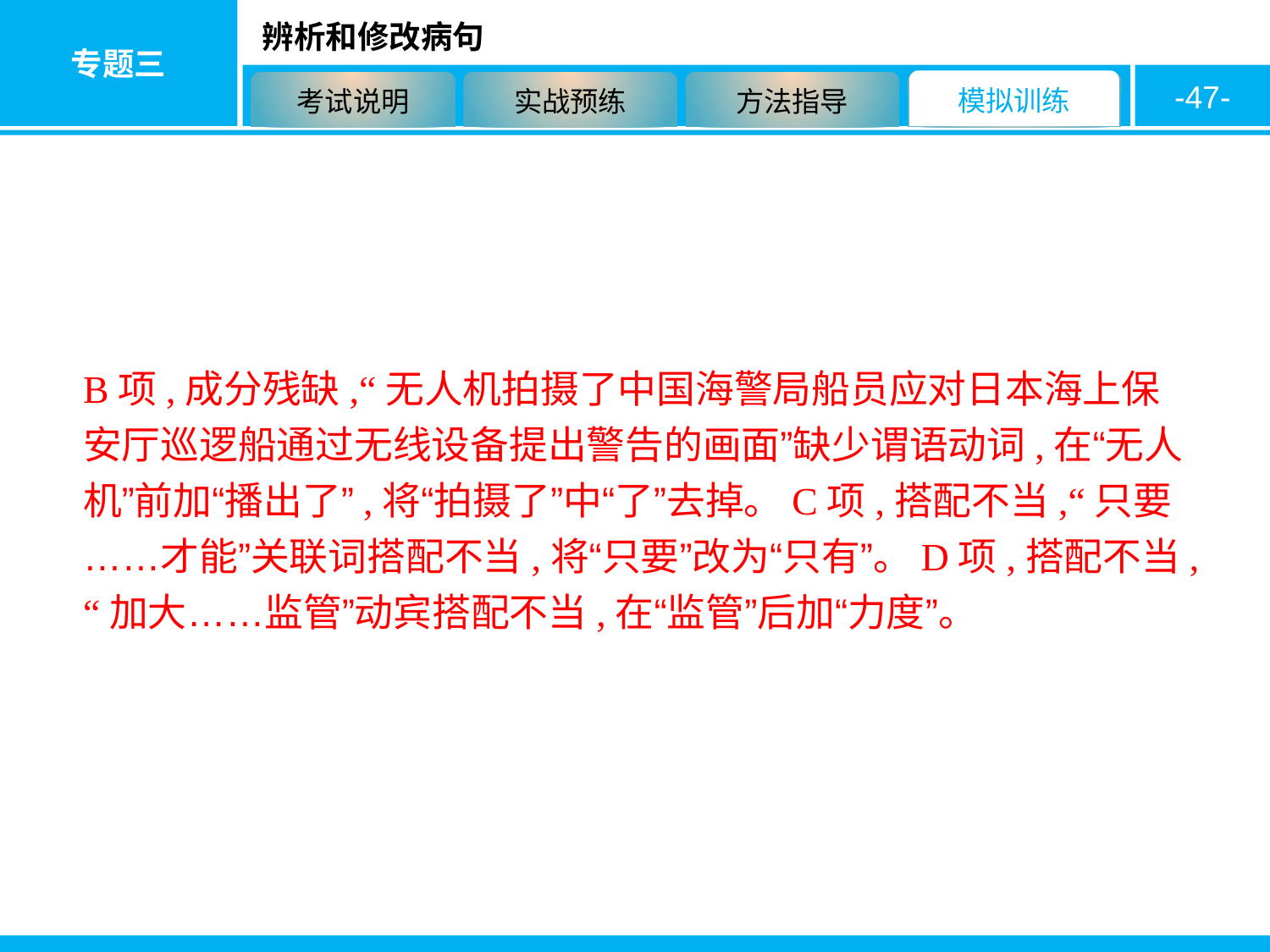

-47-
B项,成分残缺,“无人机拍摄了中国海警局船员应对日本海上保安厅巡逻船通过无线设备提出警告的画面”缺少谓语动词,在“无人机”前加“播出了”,将“拍摄了”中“了”去掉。C项,搭配不当,“只要……才能”关联词搭配不当,将“只要”改为“只有”。D项,搭配不当,“加大……监管”动宾搭配不当,在“监管”后加“力度”。